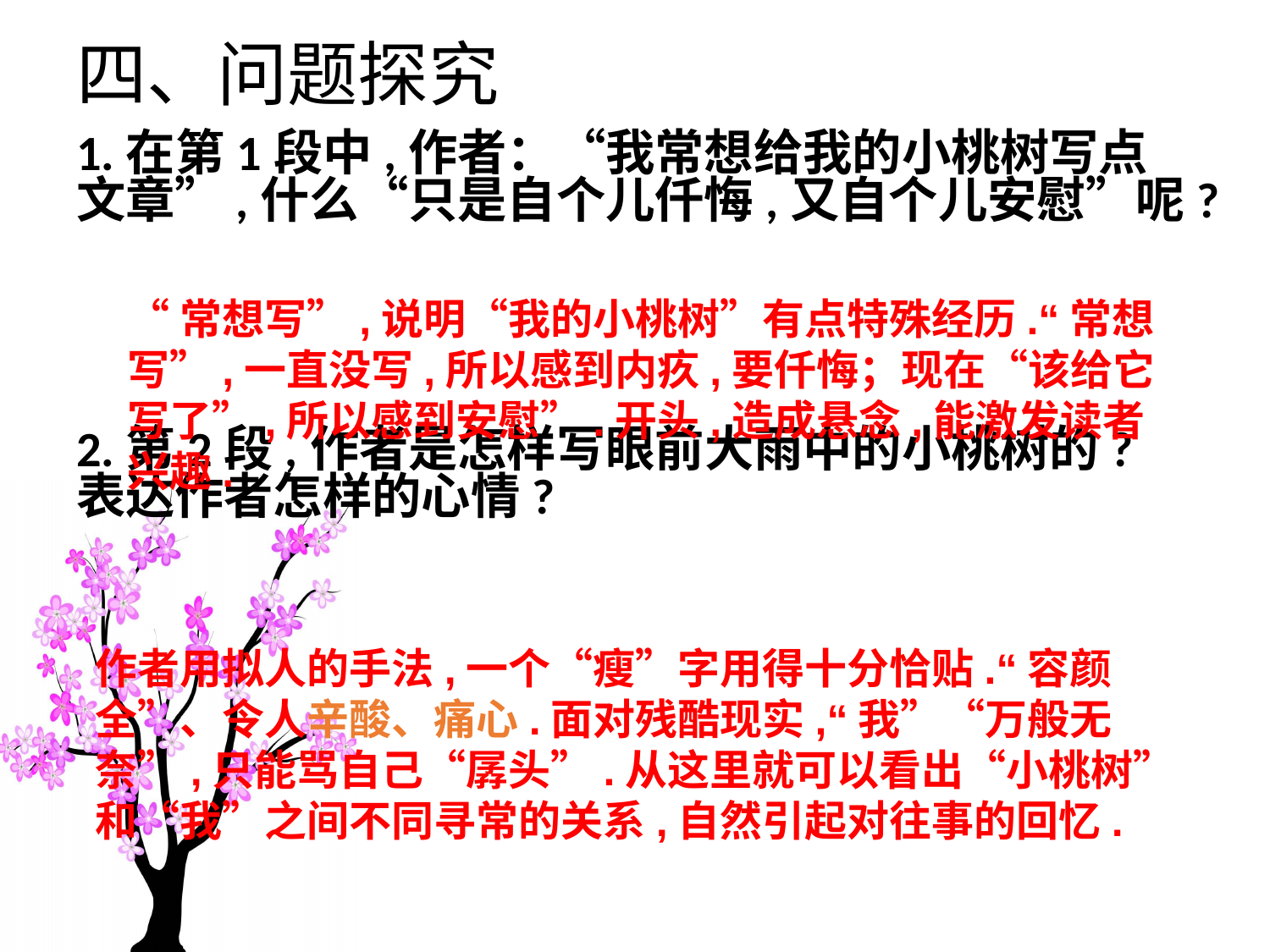

# 四、问题探究
1.在第1段中,作者：“我常想给我的小桃树写点文章”,什么“只是自个儿仟悔,又自个儿安慰”呢?

2.第2段,作者是怎样写眼前大雨中的小桃树的?表达作者怎样的心情?
“常想写”,说明“我的小桃树”有点特殊经历.“常想写”,一直没写,所以感到内疚,要仟悔；现在“该给它写了”,所以感到安慰”.开头,造成悬念,能激发读者兴趣.
作者用拟人的手法,一个“瘦”字用得十分恰贴.“容颜全”、令人辛酸、痛心.面对残酷现实,“我”“万般无奈”,只能骂自己“孱头”.从这里就可以看出“小桃树”和“我”之间不同寻常的关系,自然引起对往事的回忆.